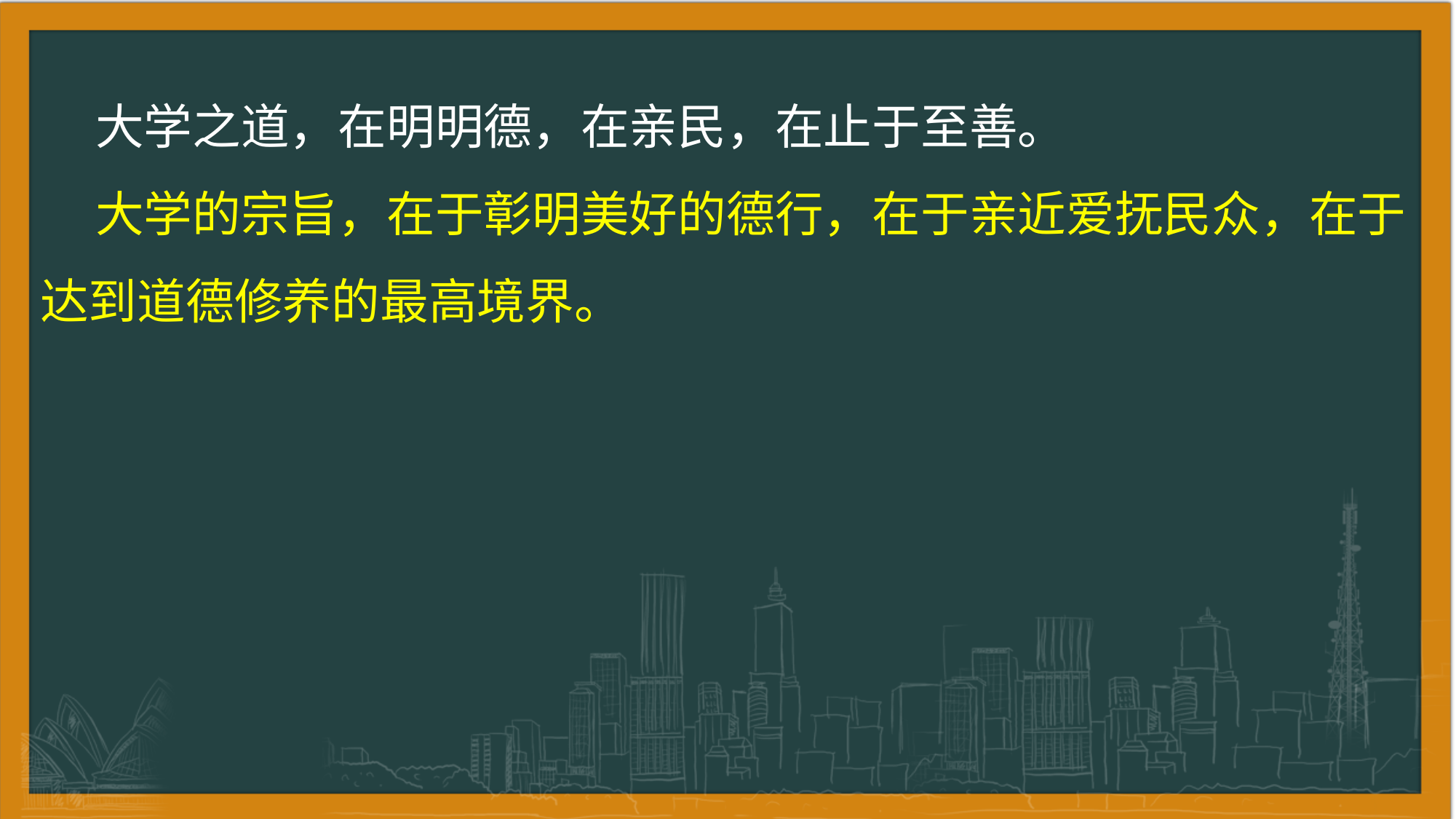

大学之道，在明明德，在亲民，在止于至善。
    大学的宗旨，在于彰明美好的德行，在于亲近爱抚民众，在于达到道德修养的最高境界。